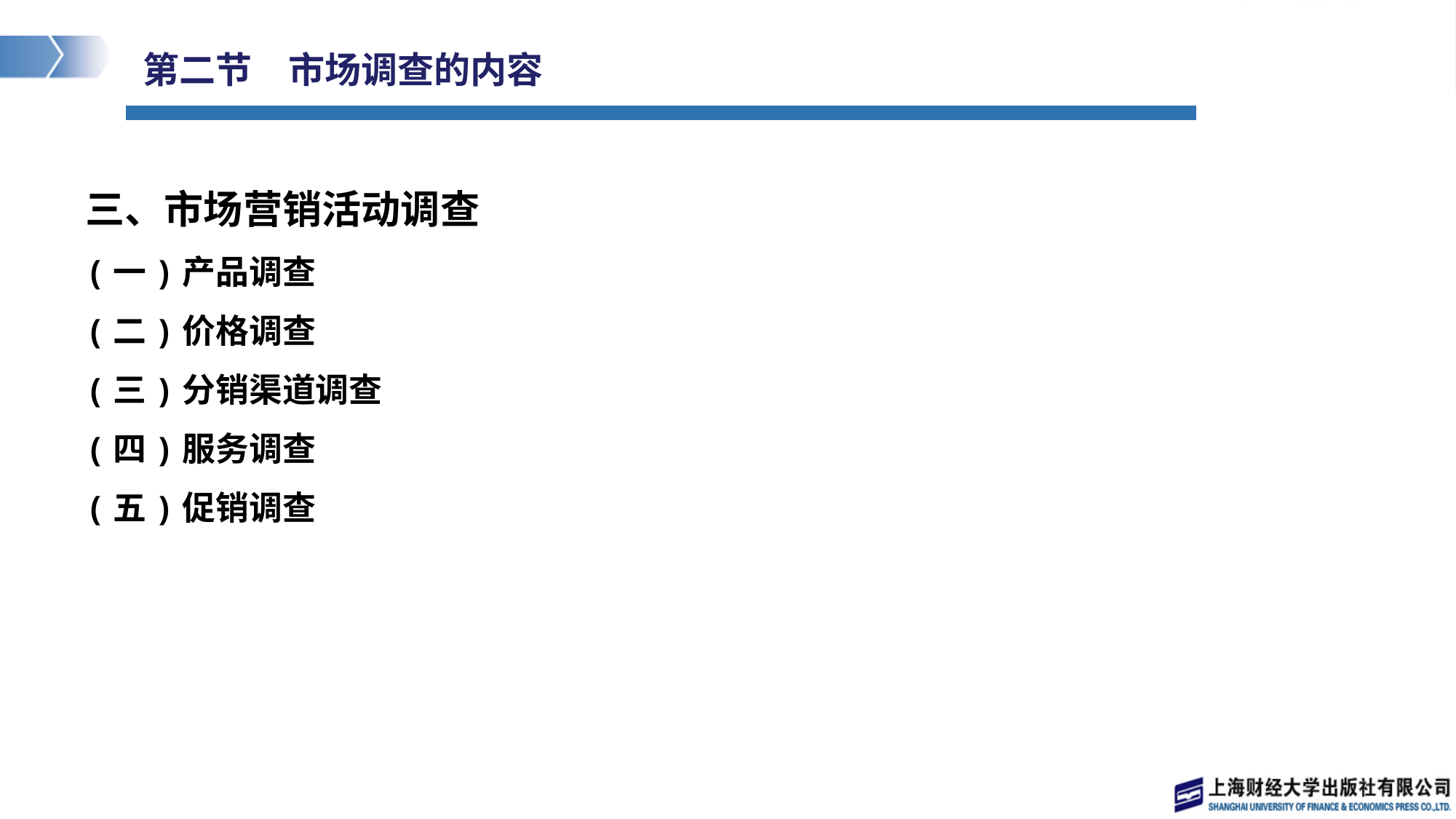

# 第二节　市场调查的内容
三、市场营销活动调查
(一)产品调查
(二)价格调查
(三)分销渠道调查
(四)服务调查
(五)促销调查